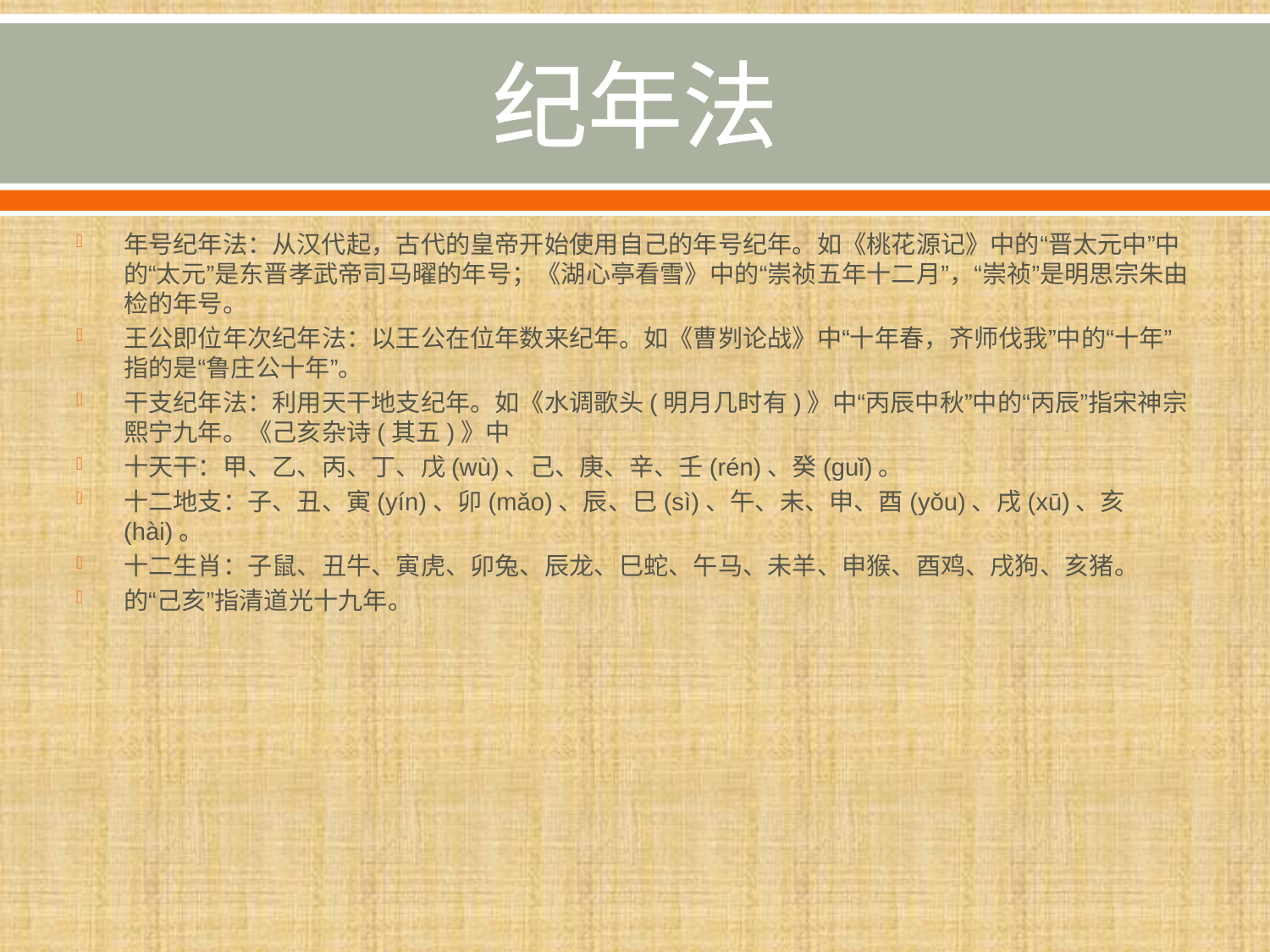

# 纪年法
年号纪年法：从汉代起，古代的皇帝开始使用自己的年号纪年。如《桃花源记》中的“晋太元中”中的“太元”是东晋孝武帝司马曜的年号；《湖心亭看雪》中的“崇祯五年十二月”，“崇祯”是明思宗朱由检的年号。
王公即位年次纪年法：以王公在位年数来纪年。如《曹刿论战》中“十年春，齐师伐我”中的“十年”指的是“鲁庄公十年”。
干支纪年法：利用天干地支纪年。如《水调歌头(明月几时有)》中“丙辰中秋”中的“丙辰”指宋神宗熙宁九年。《己亥杂诗(其五)》中
十天干：甲、乙、丙、丁、戊(wù)、己、庚、辛、壬(rén)、癸(ɡuǐ)。
十二地支：子、丑、寅(yín)、卯(mǎo)、辰、巳(sì)、午、未、申、酉(yǒu)、戌(xū)、亥(hài)。
十二生肖：子鼠、丑牛、寅虎、卯兔、辰龙、巳蛇、午马、未羊、申猴、酉鸡、戌狗、亥猪。
的“己亥”指清道光十九年。